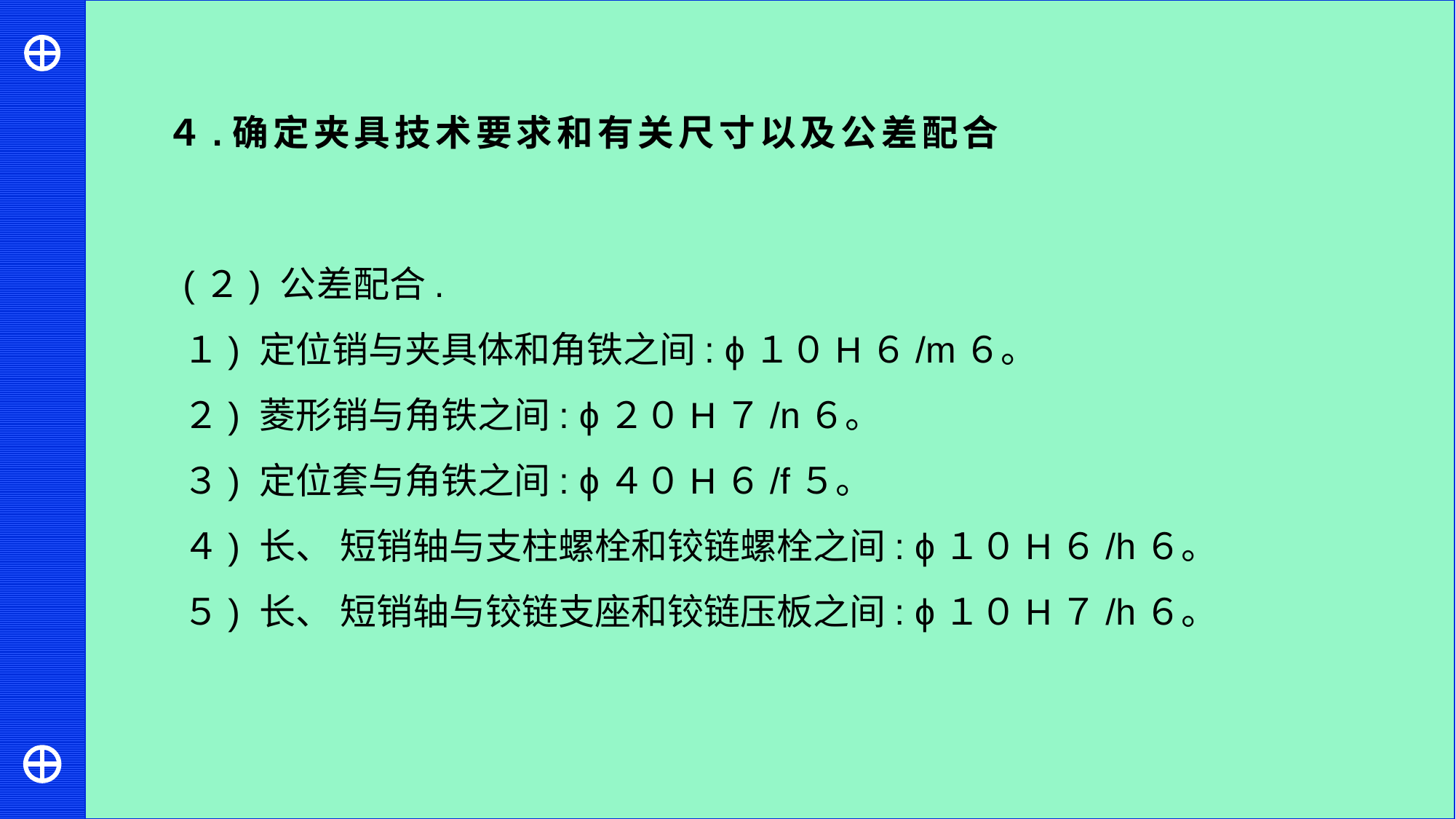

４.确定夹具技术要求和有关尺寸以及公差配合
(２) 公差配合.
１) 定位销与夹具体和角铁之间: ϕ１０H６/m６。
２) 菱形销与角铁之间: ϕ２０H７/n６。
３) 定位套与角铁之间: ϕ４０H６/f５。
４) 长、 短销轴与支柱螺栓和铰链螺栓之间: ϕ１０H６/h６。
５) 长、 短销轴与铰链支座和铰链压板之间: ϕ１０H７/h６。